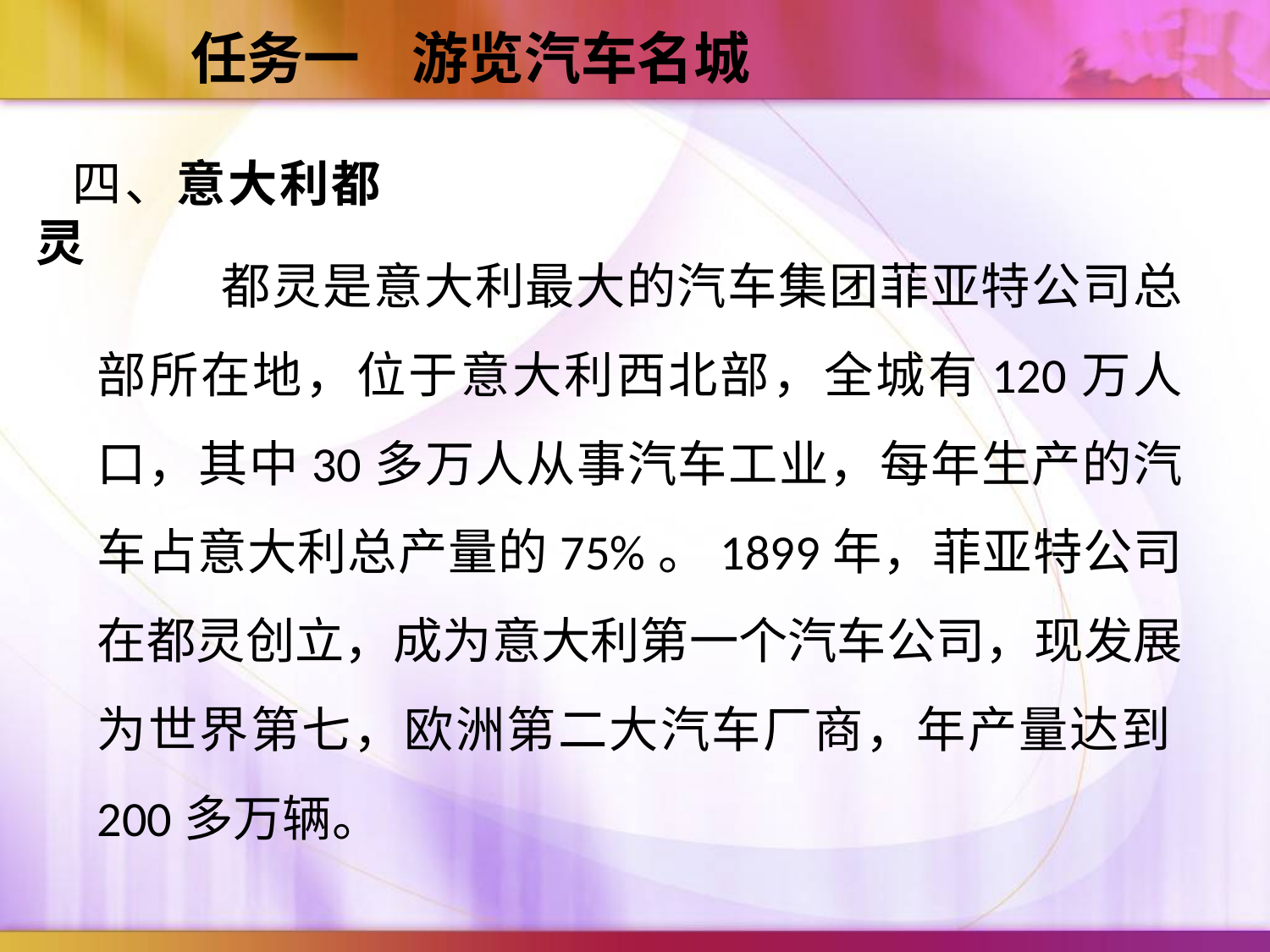

任务一    游览汽车名城
四、意大利都灵
         都灵是意大利最大的汽车集团菲亚特公司总部所在地，位于意大利西北部，全城有120万人口，其中30多万人从事汽车工业，每年生产的汽车占意大利总产量的75%。1899年，菲亚特公司在都灵创立，成为意大利第一个汽车公司，现发展为世界第七，欧洲第二大汽车厂商，年产量达到200多万辆。